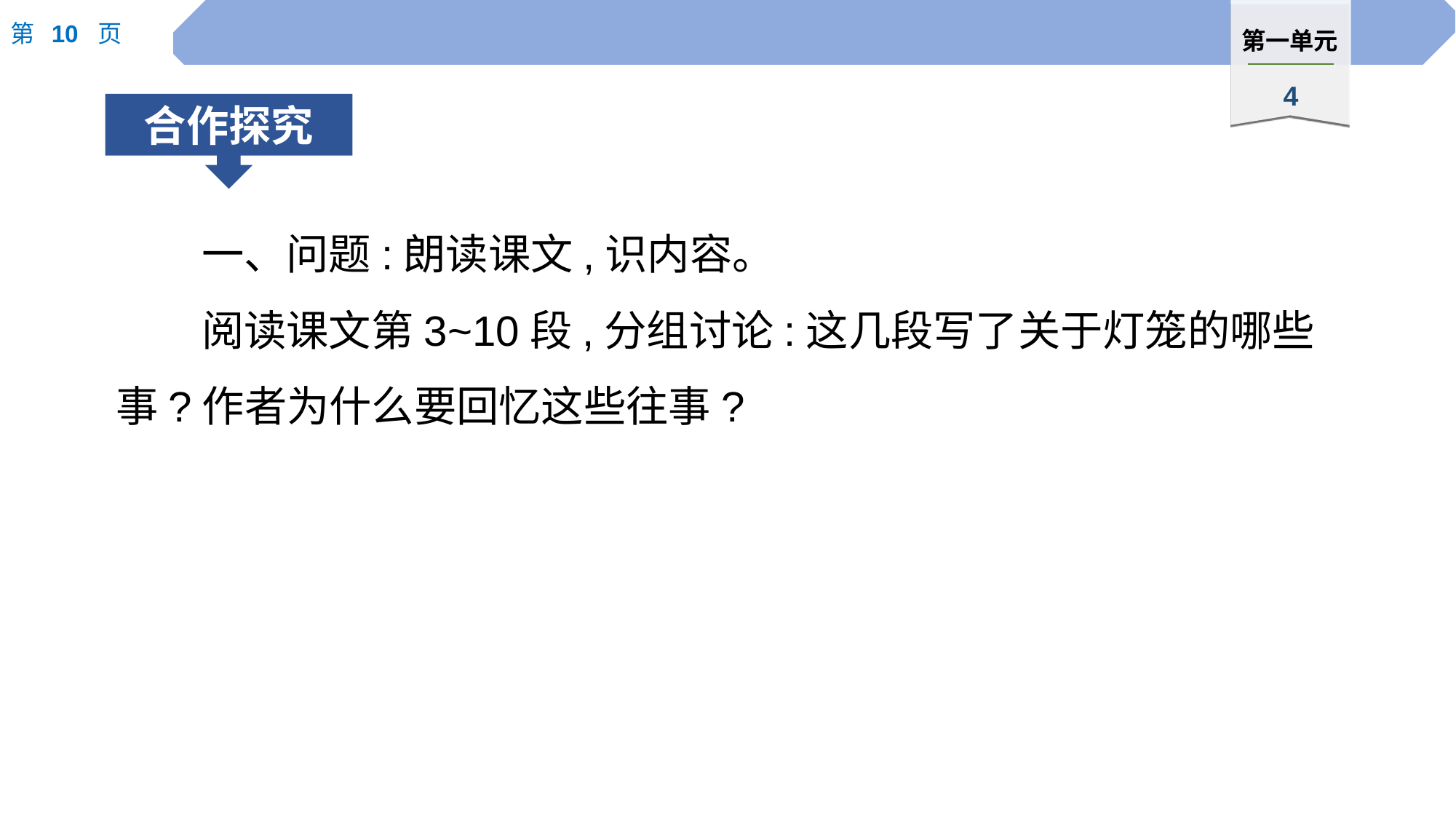

一、问题:朗读课文,识内容。
阅读课文第3~10段,分组讨论:这几段写了关于灯笼的哪些事?作者为什么要回忆这些往事?